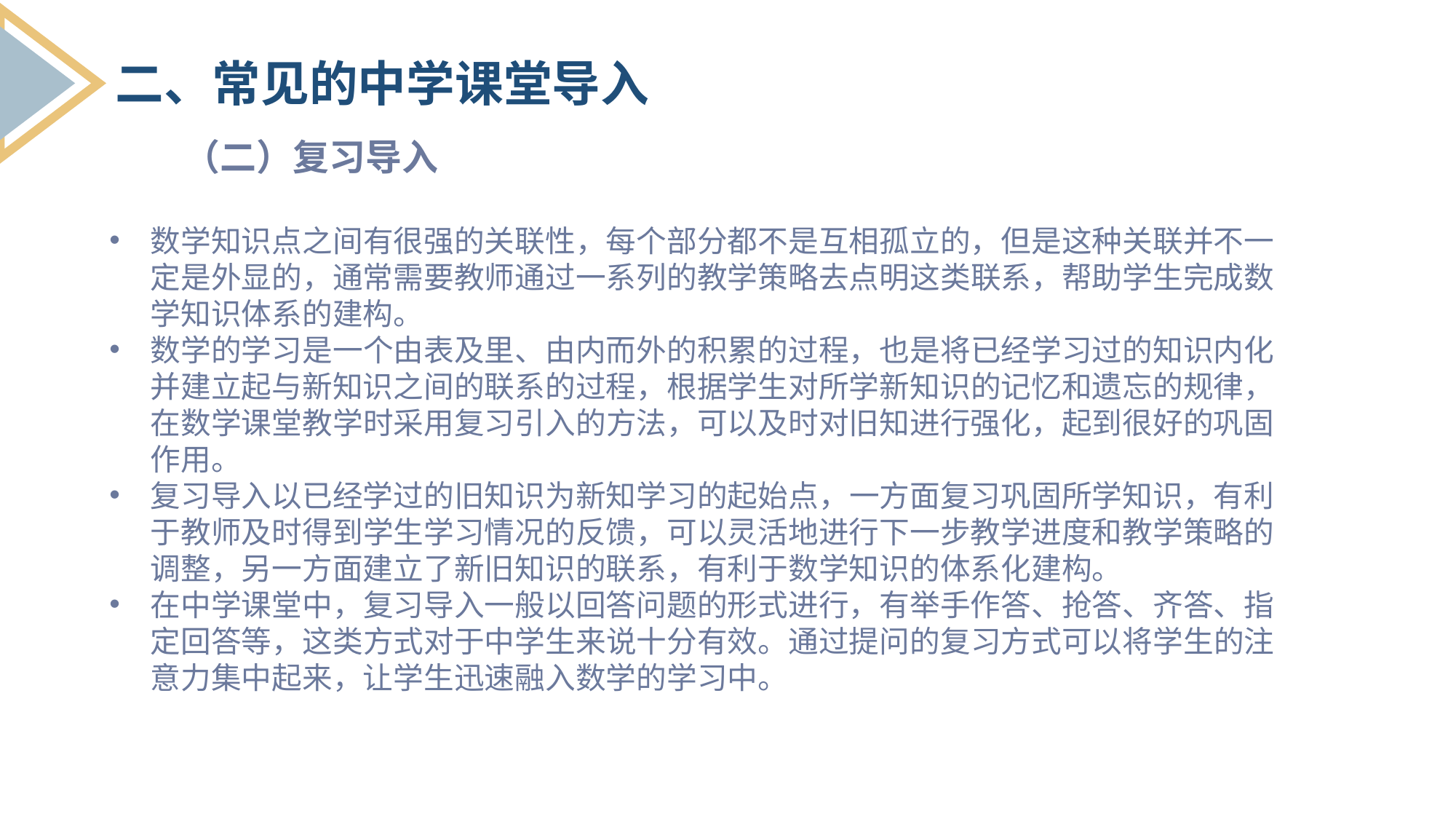

二、常见的中学课堂导入
        （二）复习导入

数学知识点之间有很强的关联性，每个部分都不是互相孤立的，但是这种关联并不一定是外显的，通常需要教师通过一系列的教学策略去点明这类联系，帮助学生完成数学知识体系的建构。
数学的学习是一个由表及里、由内而外的积累的过程，也是将已经学习过的知识内化并建立起与新知识之间的联系的过程，根据学生对所学新知识的记忆和遗忘的规律，在数学课堂教学时采用复习引入的方法，可以及时对旧知进行强化，起到很好的巩固作用。
复习导入以已经学过的旧知识为新知学习的起始点，一方面复习巩固所学知识，有利于教师及时得到学生学习情况的反馈，可以灵活地进行下一步教学进度和教学策略的调整，另一方面建立了新旧知识的联系，有利于数学知识的体系化建构。
在中学课堂中，复习导入一般以回答问题的形式进行，有举手作答、抢答、齐答、指定回答等，这类方式对于中学生来说十分有效。通过提问的复习方式可以将学生的注意力集中起来，让学生迅速融入数学的学习中。